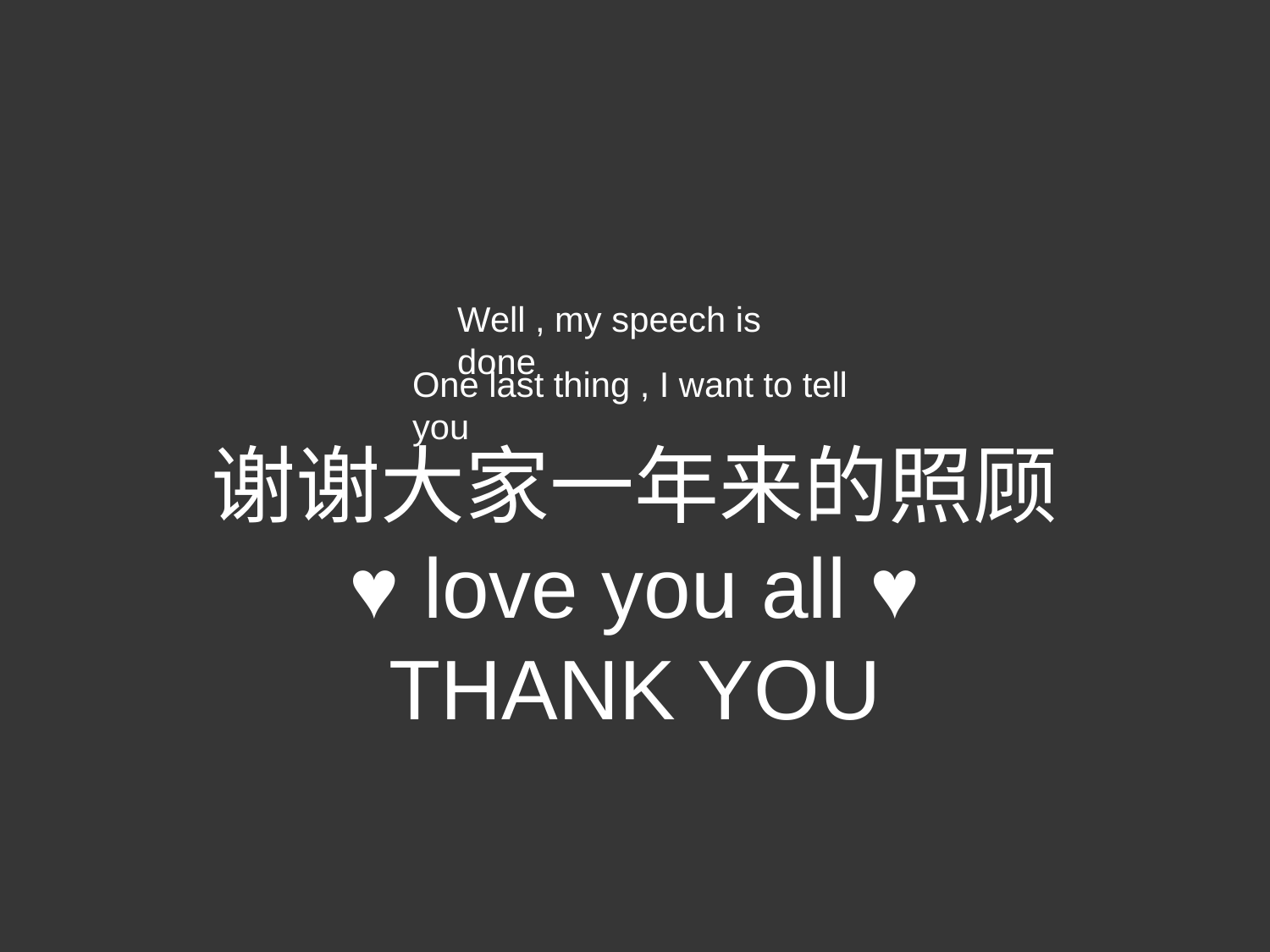

Well , my speech is done
One last thing , I want to tell you
谢谢大家一年来的照顾
♥ love you all ♥
THANK YOU